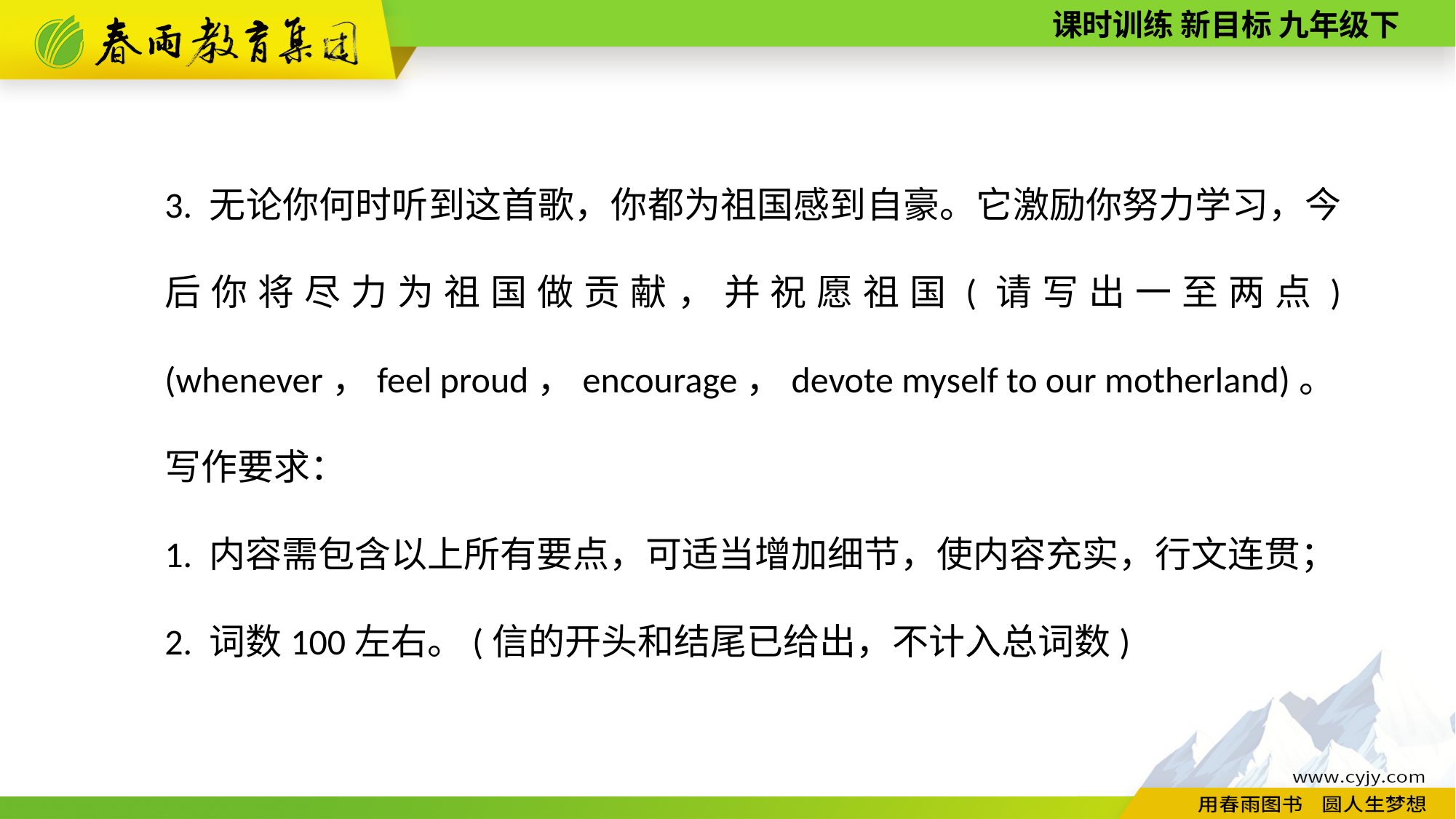

3. 无论你何时听到这首歌，你都为祖国感到自豪。它激励你努力学习，今后你将尽力为祖国做贡献，并祝愿祖国(请写出一至两点)(whenever，feel proud，encourage，devote myself to our motherland)。
写作要求：
1. 内容需包含以上所有要点，可适当增加细节，使内容充实，行文连贯；
2. 词数100左右。(信的开头和结尾已给出，不计入总词数)